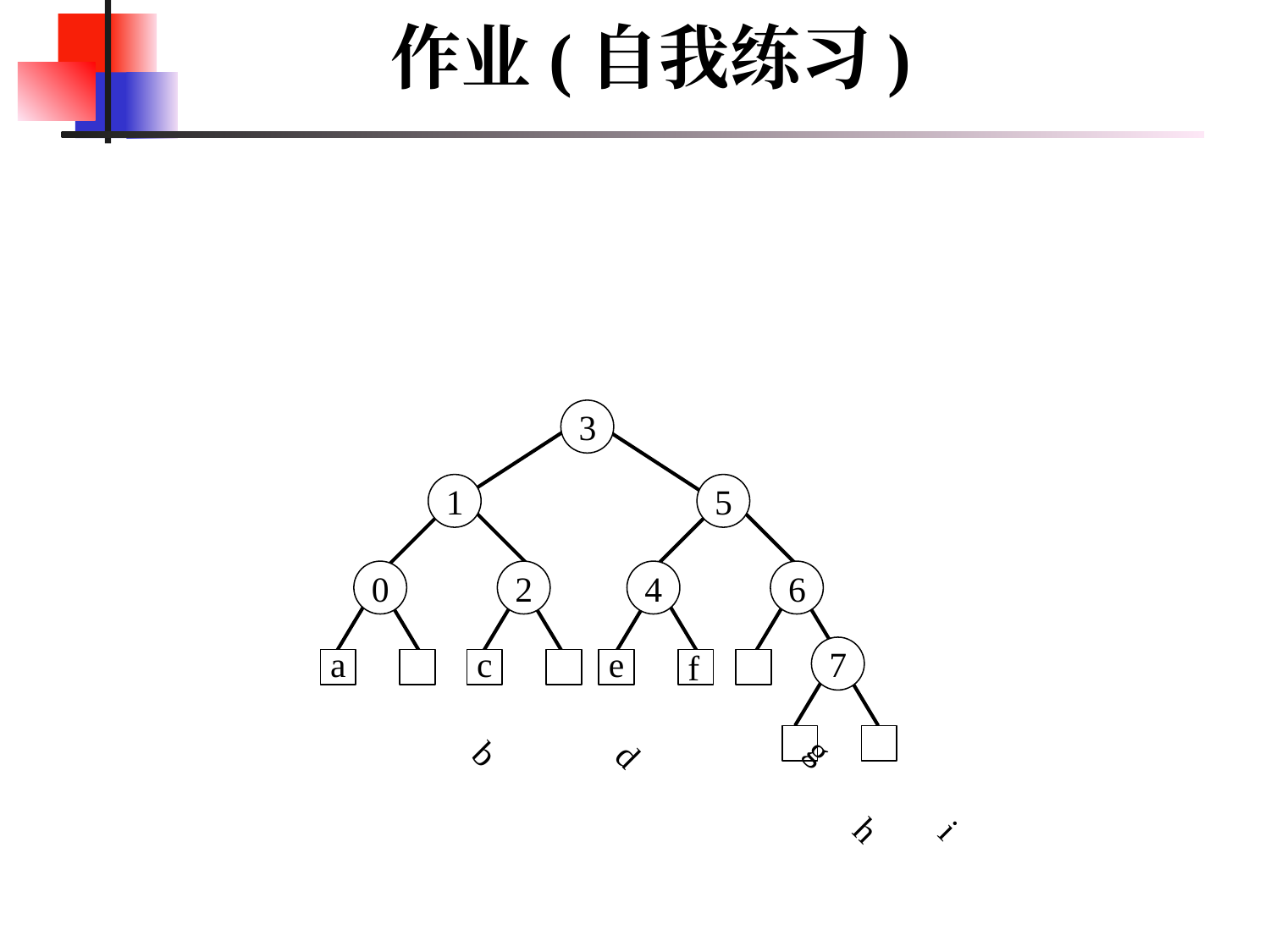

作业(自我练习)
3

1

5

0

2

4

6

a

c

e

7

f

b

d

g

h

i